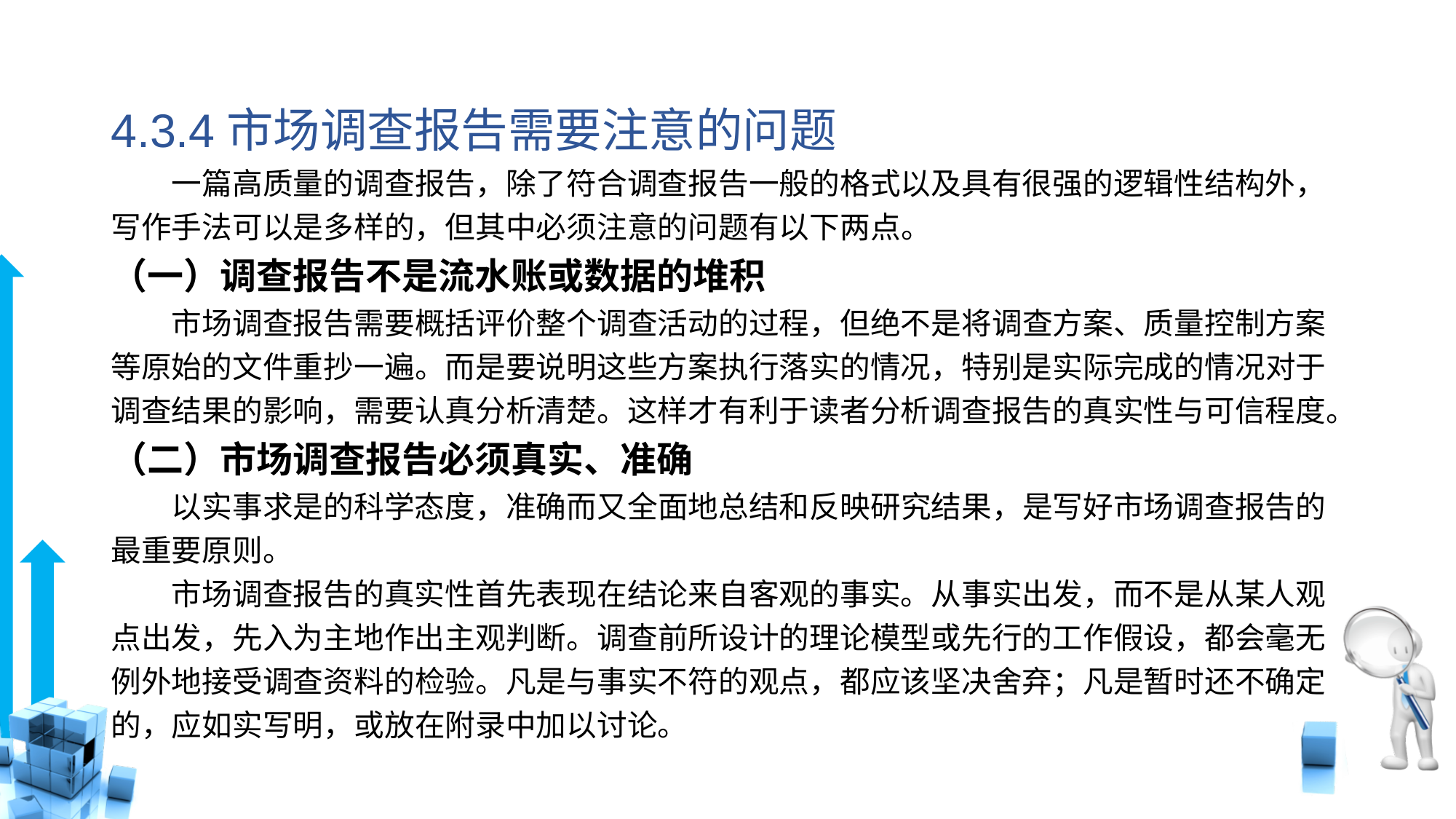

# 4.3.4市场调查报告需要注意的问题
　　一篇高质量的调查报告，除了符合调查报告一般的格式以及具有很强的逻辑性结构外，写作手法可以是多样的，但其中必须注意的问题有以下两点。
（一）调查报告不是流水账或数据的堆积
　　市场调查报告需要概括评价整个调查活动的过程，但绝不是将调查方案、质量控制方案等原始的文件重抄一遍。而是要说明这些方案执行落实的情况，特别是实际完成的情况对于调查结果的影响，需要认真分析清楚。这样才有利于读者分析调查报告的真实性与可信程度。
（二）市场调查报告必须真实、准确
　　以实事求是的科学态度，准确而又全面地总结和反映研究结果，是写好市场调查报告的最重要原则。
　　市场调查报告的真实性首先表现在结论来自客观的事实。从事实出发，而不是从某人观点出发，先入为主地作出主观判断。调查前所设计的理论模型或先行的工作假设，都会毫无例外地接受调查资料的检验。凡是与事实不符的观点，都应该坚决舍弃；凡是暂时还不确定的，应如实写明，或放在附录中加以讨论。